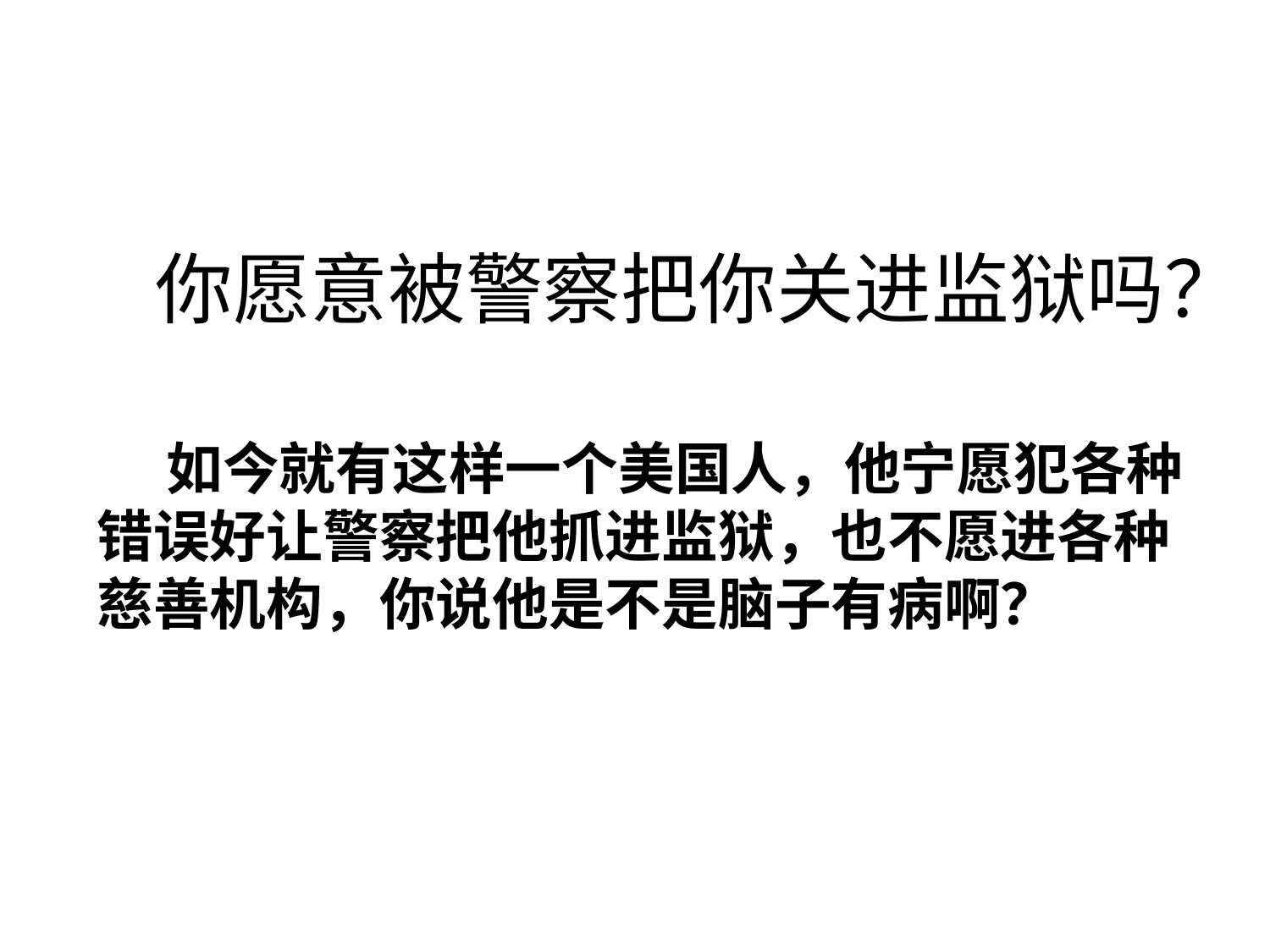

# 你愿意被警察把你关进监狱吗？
       如今就有这样一个美国人，他宁愿犯各种错误好让警察把他抓进监狱，也不愿进各种慈善机构，你说他是不是脑子有病啊？